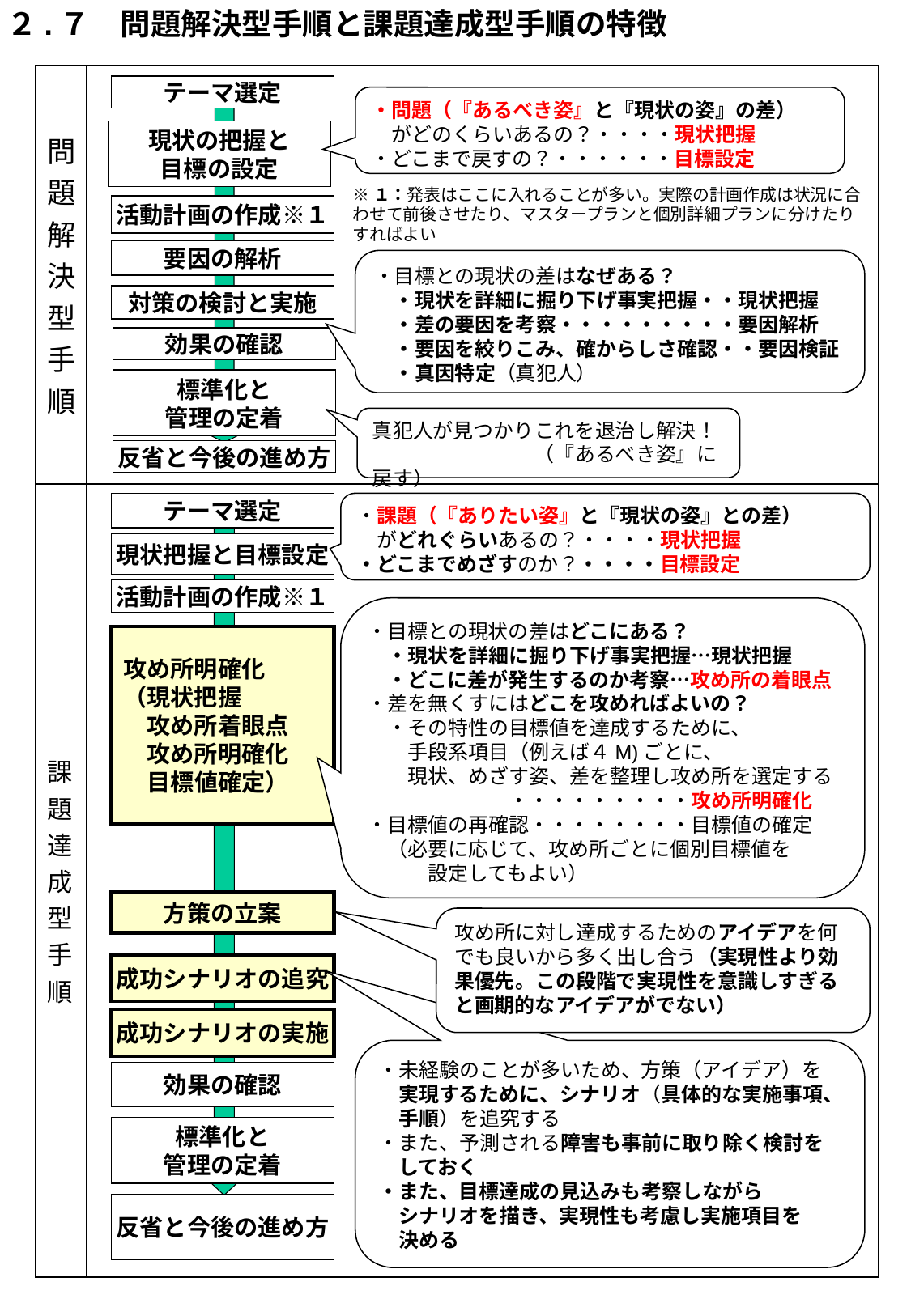

２.７　問題解決型手順と課題達成型手順の特徴
２.７　問題解決型手順と課題達成手順の特徴
| 問題解決型手順 |  |
| --- | --- |
| 課題達成型手順 |  |
テーマ選定
・問題（『あるべき姿』と『現状の姿』の差）
　がどのくらいあるの？・・・・現状把握
・どこまで戻すの？・・・・・・目標設定

現状の把握と
目標の設定
※１：発表はここに入れることが多い。実際の計画作成は状況に合わせて前後させたり、マスタープランと個別詳細プランに分けたりすればよい
活動計画の作成※１
要因の解析
・目標との現状の差はなぜある？
　・現状を詳細に掘り下げ事実把握・・現状把握
　・差の要因を考察・・・・・・・・・要因解析
　・要因を絞りこみ、確からしさ確認・・要因検証
　・真因特定（真犯人）

対策の検討と実施
効果の確認
標準化と
管理の定着
攻め所明確化
（現状把握
　なぜなぜ考察
　攻め所着眼点
　攻め所明確化
　目標値確定）
真犯人が見つかりこれを退治し解決！　　　　　　　　（『あるべき姿』に戻す）

反省と今後の進め方
テーマ選定
・課題（『ありたい姿』と『現状の姿』との差）
　がどれぐらいあるの？・・・・現状把握
・どこまでめざすのか？・・・・目標設定

現状把握と目標設定
活動計画の作成※１
・目標との現状の差はどこにある？
　・現状を詳細に掘り下げ事実把握…現状把握
　・どこに差が発生するのか考察…攻め所の着眼点
・差を無くすにはどこを攻めればよいの？
　・その特性の目標値を達成するために、
　　手段系項目（例えば４M)ごとに、
　　現状、めざす姿、差を整理し攻め所を選定する
　　　　　　　・・・・・・・・・攻め所明確化
・目標値の再確認・・・・・・・・目標値の確定
　（必要に応じて、攻め所ごとに個別目標値を
　　　設定してもよい）
・目標との現状の差はなぜある？
　・現状を詳細に掘り下げ事実把握・・現状把握
　・なぜ差が発生するのか考察・・攻め所の着眼点
・差を無くすにはどこを攻めればよいの？
　・その特性の目標値を達成するために、
　　手段系項目（例えば４M)ごとに、
　　現状、めざす姿、差を整理し攻め所を選定する
　　　　　　　・・・・・・・・・攻め所明確化
・目標値の再確認・・・・・・・・目標値の確定
　（必要に応じて、攻め所ごとに個別目標値を
　　　設定してもよい）
攻め所明確化
（現状把握
　攻め所着眼点
　攻め所明確化
　目標値確定）
方策の立案
攻め所に対し達成するためのアイデアを何でも良いから多く出し合う（実現性より効果優先。この段階で実現性を意識しすぎると画期的なアイデアがでない）
成功シナリオの追究
成功シナリオの実施
・未経験のことが多いため、方策（アイデア）を
　実現するために、シナリオ（具体的な実施事項、
　手順）を追究する
・また、予測される障害も事前に取り除く検討を
　しておく
・また、目標達成の見込みも考察しながら
　シナリオを描き、実現性も考慮し実施項目を
　決める
効果の確認
標準化と
管理の定着
反省と今後の進め方